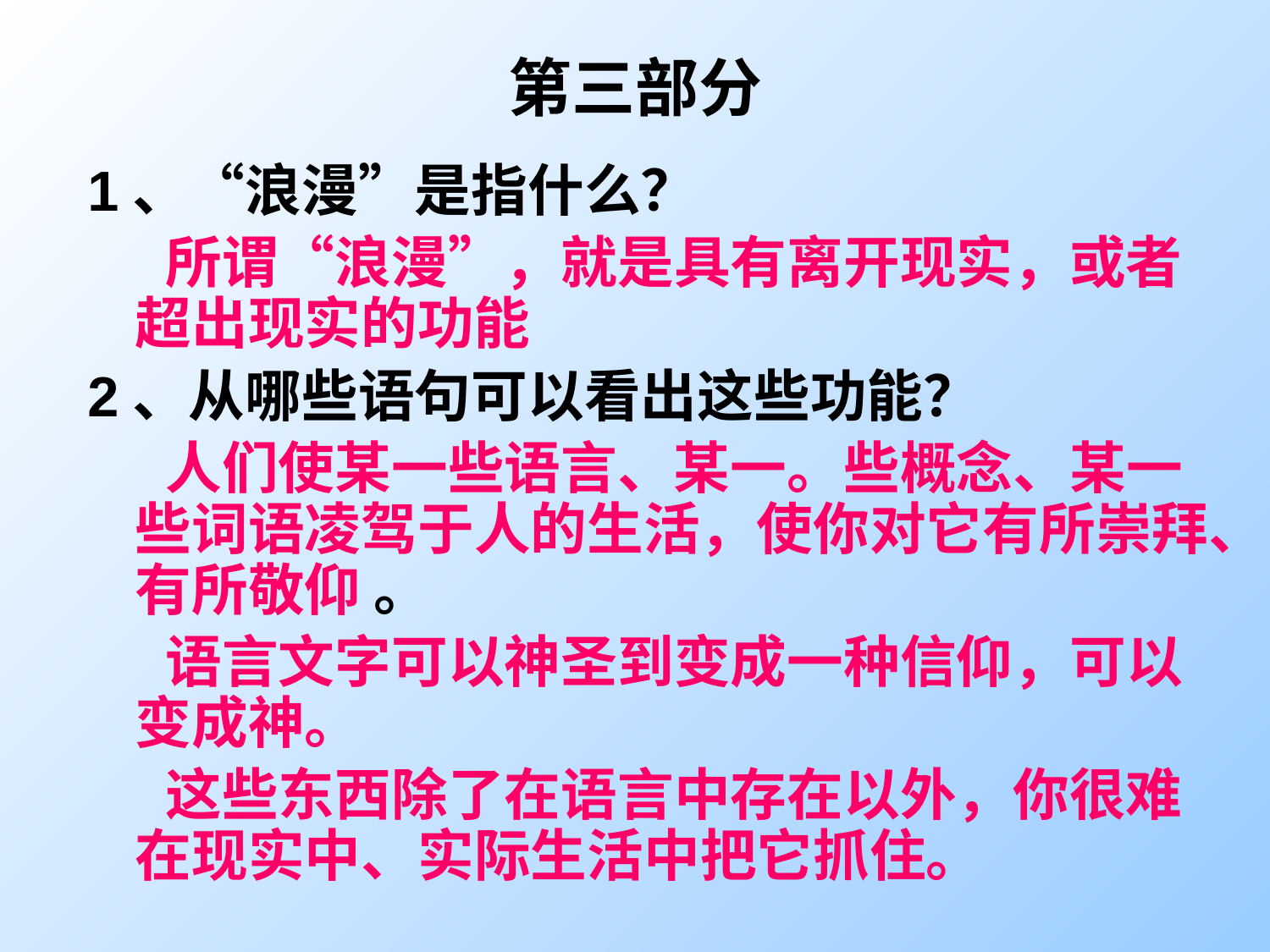

# 第三部分
1、“浪漫”是指什么？
     所谓“浪漫”，就是具有离开现实，或者超出现实的功能
2、从哪些语句可以看出这些功能？
     人们使某一些语言、某一。些概念、某一些词语凌驾于人的生活，使你对它有所崇拜、有所敬仰 。
     语言文字可以神圣到变成一种信仰，可以变成神。
     这些东西除了在语言中存在以外，你很难在现实中、实际生活中把它抓住。